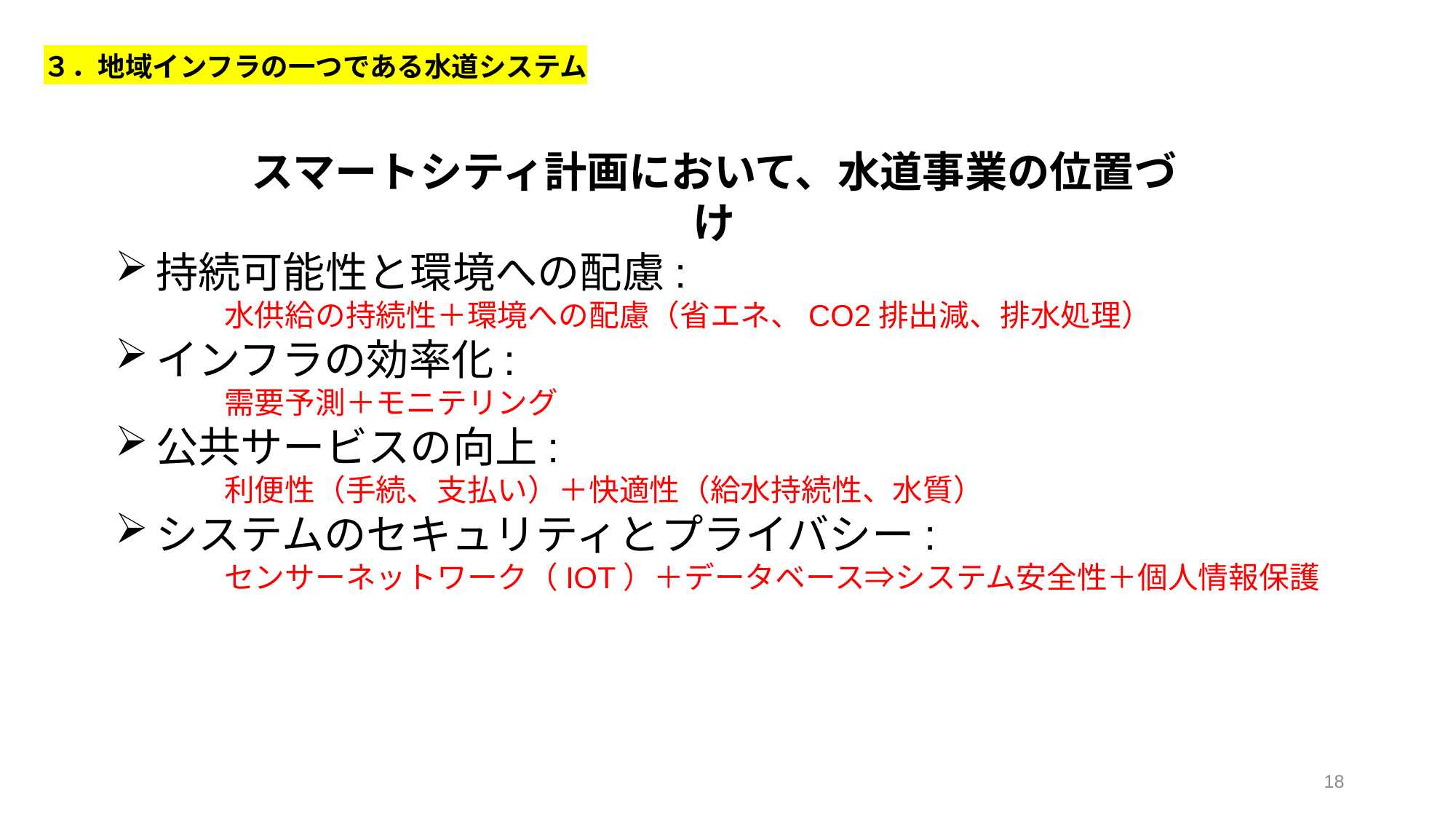

３．地域インフラの一つである水道システム
スマートシティ計画において、水道事業の位置づけ
持続可能性と環境への配慮:
	水供給の持続性＋環境への配慮（省エネ、CO2排出減、排水処理）
インフラの効率化:
	需要予測＋モニテリング
公共サービスの向上:
	利便性（手続、支払い）＋快適性（給水持続性、水質）
システムのセキュリティとプライバシー:
	センサーネットワーク（IOT）＋データベース⇒システム安全性＋個人情報保護
18